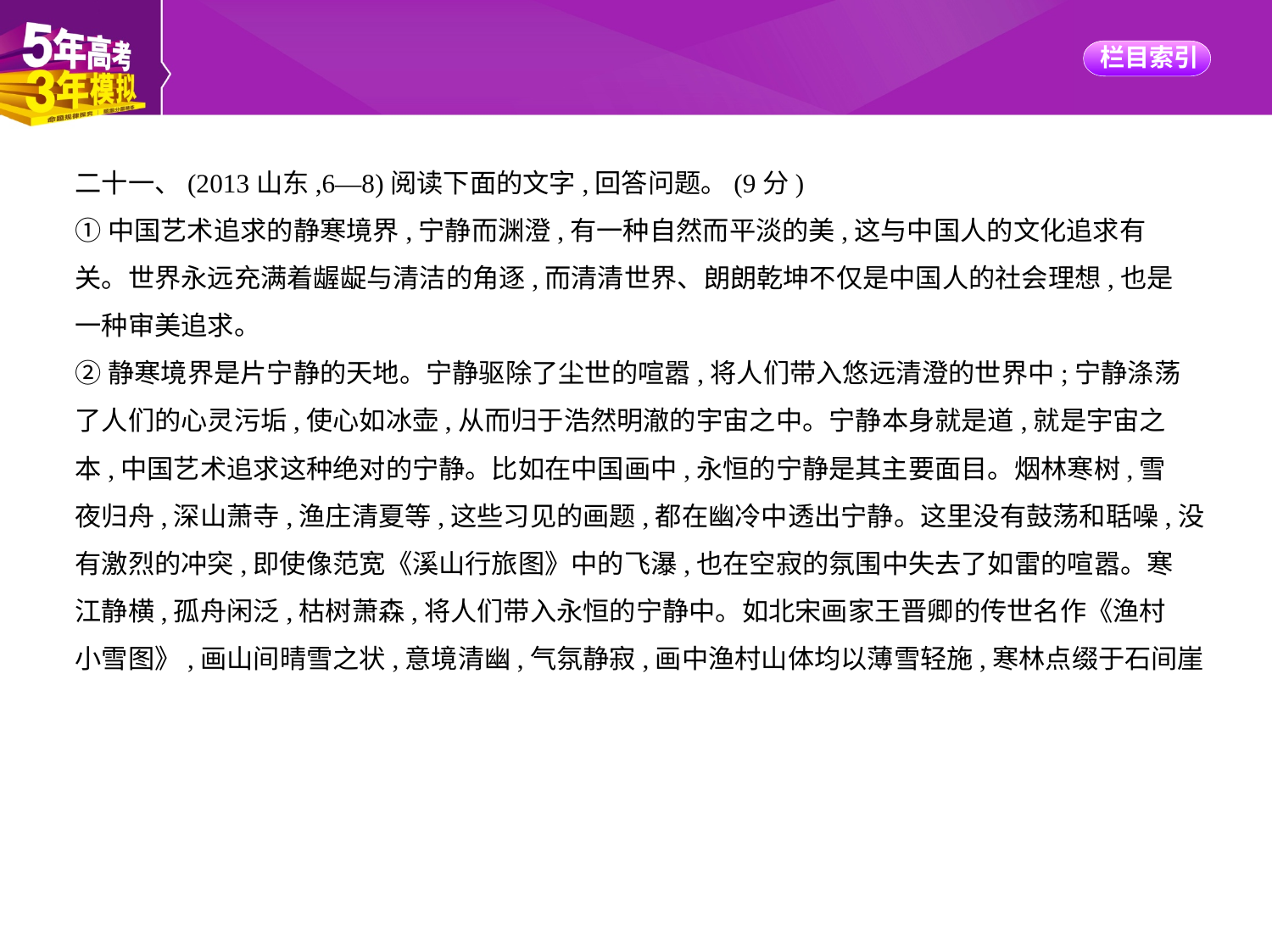

二十一、(2013山东,6—8)阅读下面的文字,回答问题。(9分)
①中国艺术追求的静寒境界,宁静而渊澄,有一种自然而平淡的美,这与中国人的文化追求有
关。世界永远充满着龌龊与清洁的角逐,而清清世界、朗朗乾坤不仅是中国人的社会理想,也是
一种审美追求。
②静寒境界是片宁静的天地。宁静驱除了尘世的喧嚣,将人们带入悠远清澄的世界中;宁静涤荡
了人们的心灵污垢,使心如冰壶,从而归于浩然明澈的宇宙之中。宁静本身就是道,就是宇宙之
本,中国艺术追求这种绝对的宁静。比如在中国画中,永恒的宁静是其主要面目。烟林寒树,雪
夜归舟,深山萧寺,渔庄清夏等,这些习见的画题,都在幽冷中透出宁静。这里没有鼓荡和聒噪,没
有激烈的冲突,即使像范宽《溪山行旅图》中的飞瀑,也在空寂的氛围中失去了如雷的喧嚣。寒
江静横,孤舟闲泛,枯树萧森,将人们带入永恒的宁静中。如北宋画家王晋卿的传世名作《渔村
小雪图》,画山间晴雪之状,意境清幽,气氛静寂,画中渔村山体均以薄雪轻施,寒林点缀于石间崖